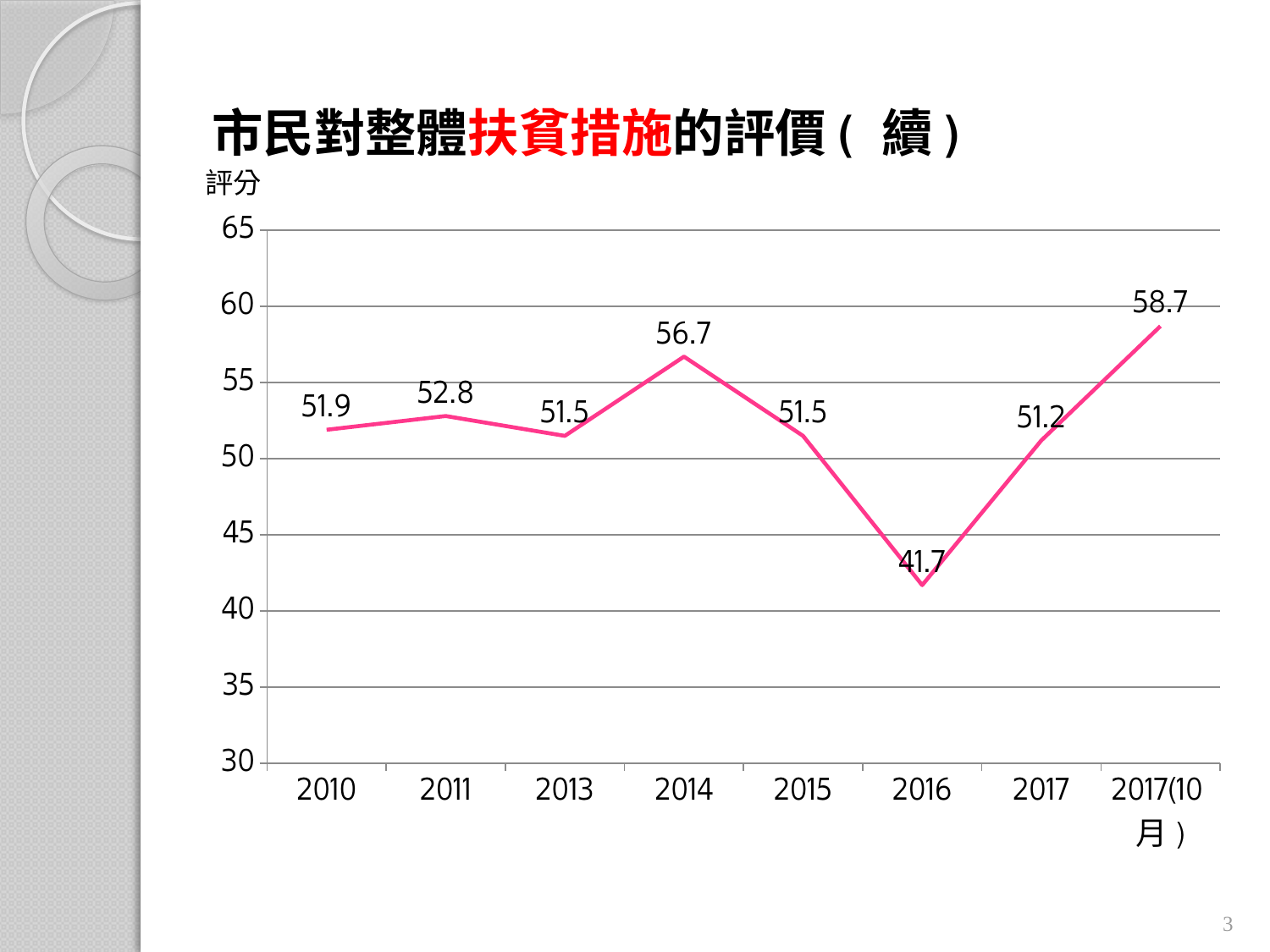

# 市民對整體扶貧措施的評價( 續)
評分

### Chart

| Category | 類別 1 |
|---|---|
| 2010 | 51.9 |
| 2011 | 52.8 |
| 2013 | 51.5 |
| 2014 | 56.7 |
| 2015 | 51.5 |
| 2016 | 41.7 |
| 2017 | 51.2 |
| 2017(10月) | 58.7 |
3